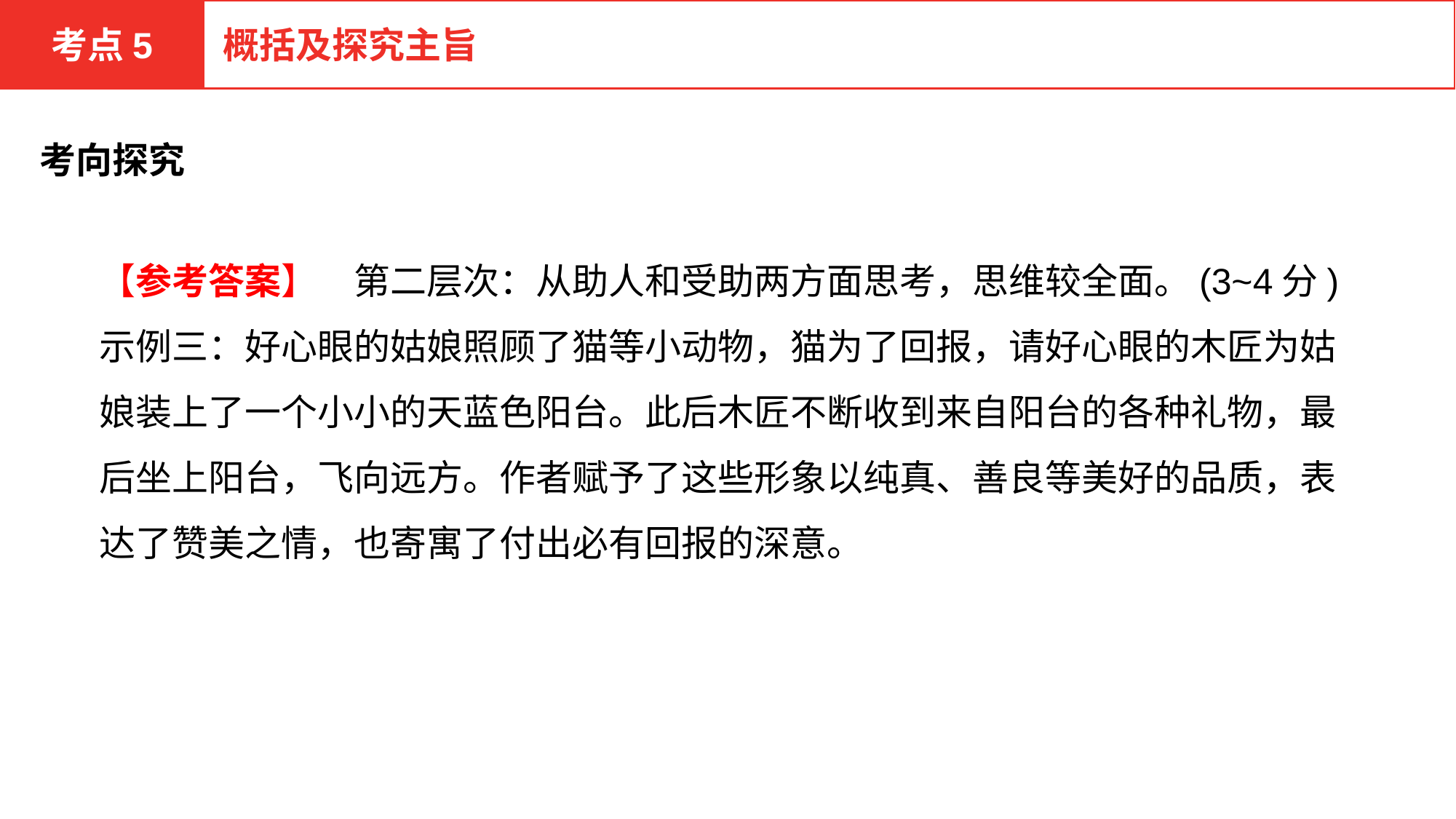

考点5
概括及探究主旨
考向探究

【参考答案】　第二层次：从助人和受助两方面思考，思维较全面。(3~4分)
示例三：好心眼的姑娘照顾了猫等小动物，猫为了回报，请好心眼的木匠为姑娘装上了一个小小的天蓝色阳台。此后木匠不断收到来自阳台的各种礼物，最后坐上阳台，飞向远方。作者赋予了这些形象以纯真、善良等美好的品质，表达了赞美之情，也寄寓了付出必有回报的深意。